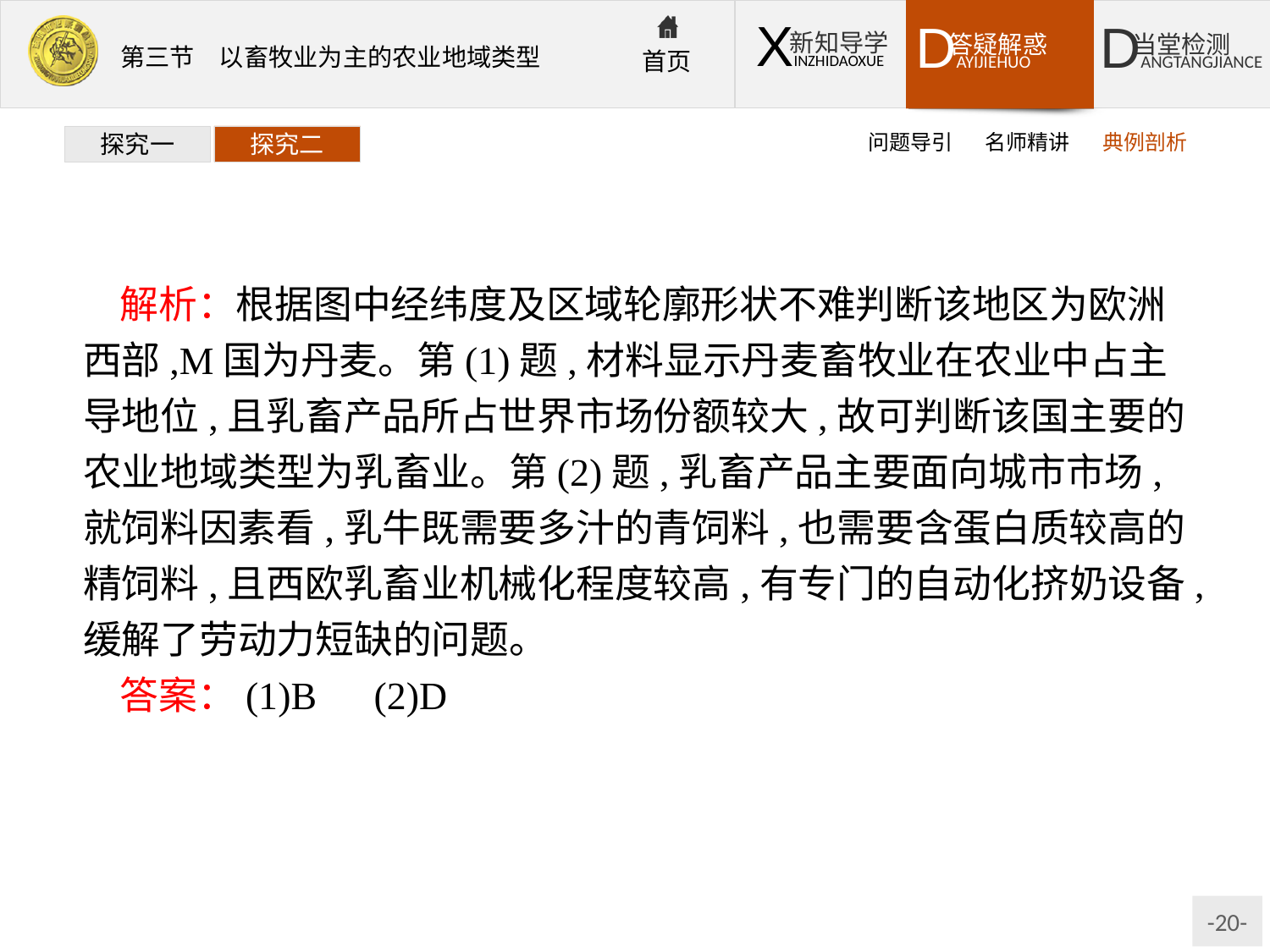

问题导引
名师精讲
典例剖析
探究一
探究二
解析：根据图中经纬度及区域轮廓形状不难判断该地区为欧洲西部,M国为丹麦。第(1)题,材料显示丹麦畜牧业在农业中占主导地位,且乳畜产品所占世界市场份额较大,故可判断该国主要的农业地域类型为乳畜业。第(2)题,乳畜产品主要面向城市市场,就饲料因素看,乳牛既需要多汁的青饲料,也需要含蛋白质较高的精饲料,且西欧乳畜业机械化程度较高,有专门的自动化挤奶设备,缓解了劳动力短缺的问题。
答案：(1)B　(2)D